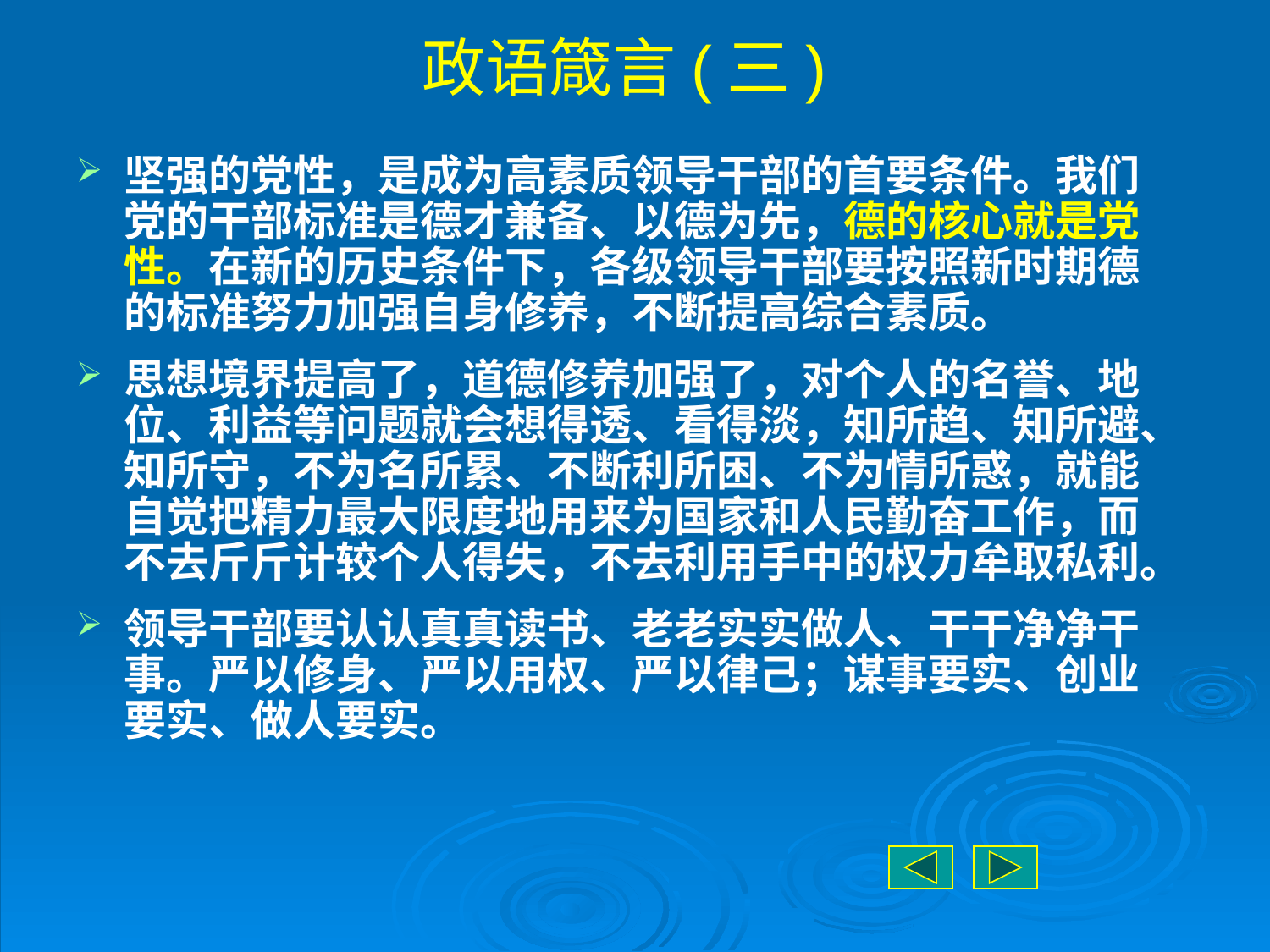

政语箴言(三)
坚强的党性，是成为高素质领导干部的首要条件。我们党的干部标准是德才兼备、以德为先，德的核心就是党性。在新的历史条件下，各级领导干部要按照新时期德的标准努力加强自身修养，不断提高综合素质。
思想境界提高了，道德修养加强了，对个人的名誉、地位、利益等问题就会想得透、看得淡，知所趋、知所避、知所守，不为名所累、不断利所困、不为情所惑，就能自觉把精力最大限度地用来为国家和人民勤奋工作，而不去斤斤计较个人得失，不去利用手中的权力牟取私利。
领导干部要认认真真读书、老老实实做人、干干净净干事。严以修身、严以用权、严以律己；谋事要实、创业要实、做人要实。